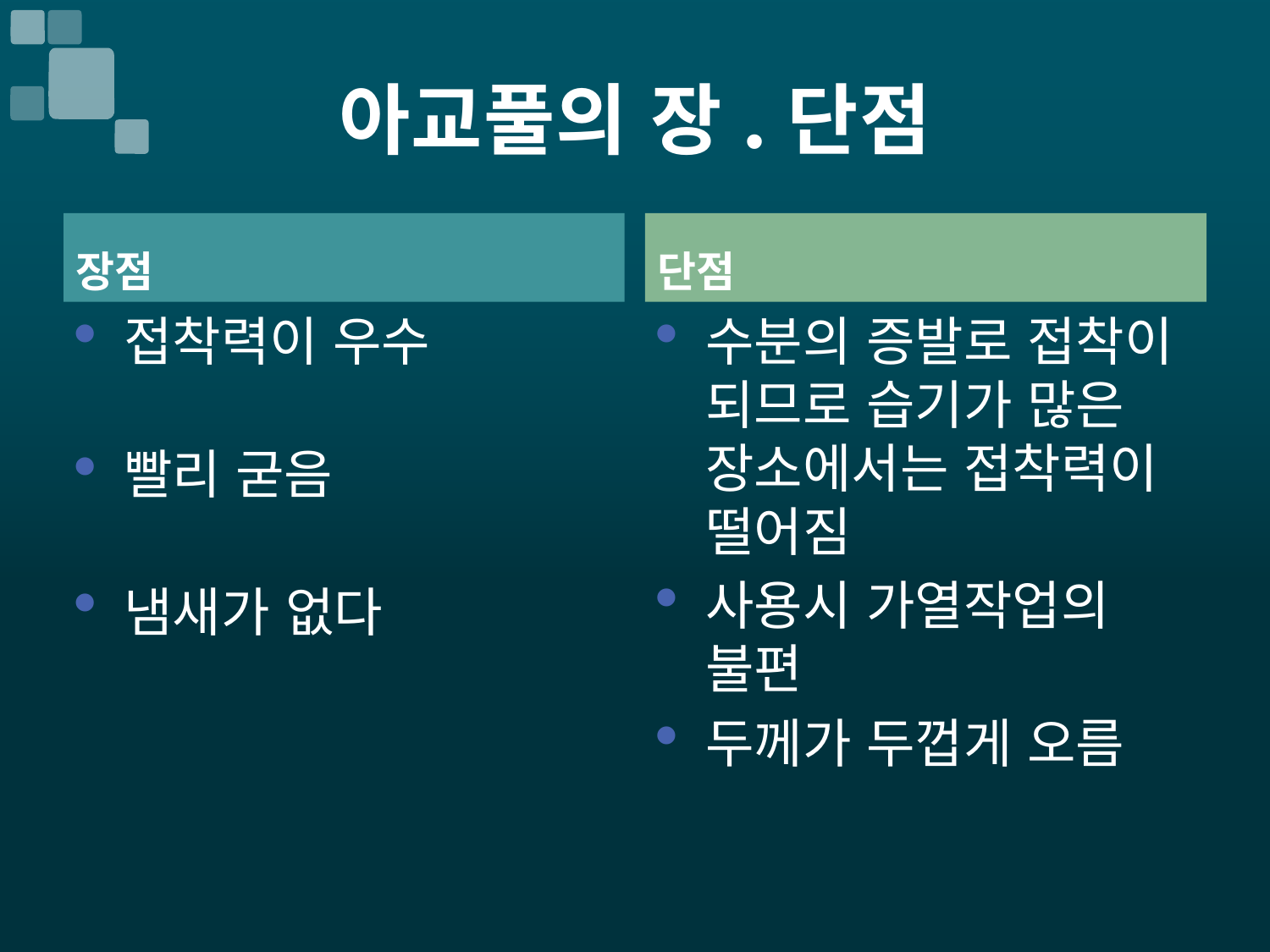

# 아교풀의 장.단점
장점
단점
접착력이 우수

빨리 굳음

냄새가 없다

수분의 증발로 접착이 되므로 습기가 많은 장소에서는 접착력이 떨어짐
사용시 가열작업의 불편
두께가 두껍게 오름